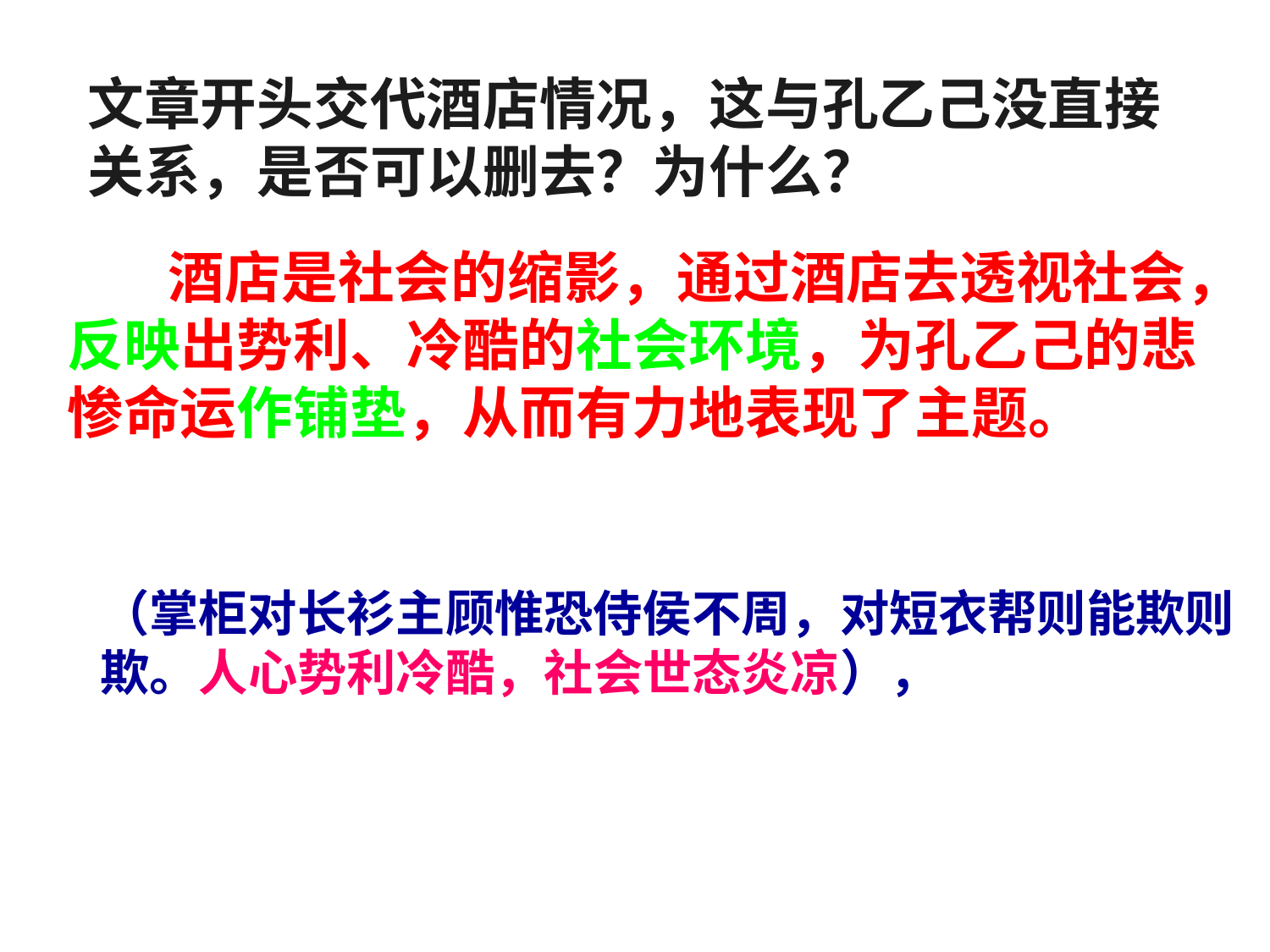

# 文章开头交代酒店情况，这与孔乙己没直接关系，是否可以删去？为什么？
             酒店是社会的缩影，通过酒店去透视社会，反映出势利、冷酷的社会环境，为孔乙己的悲惨命运作铺垫，从而有力地表现了主题。

（掌柜对长衫主顾惟恐侍侯不周，对短衣帮则能欺则欺。人心势利冷酷，社会世态炎凉），